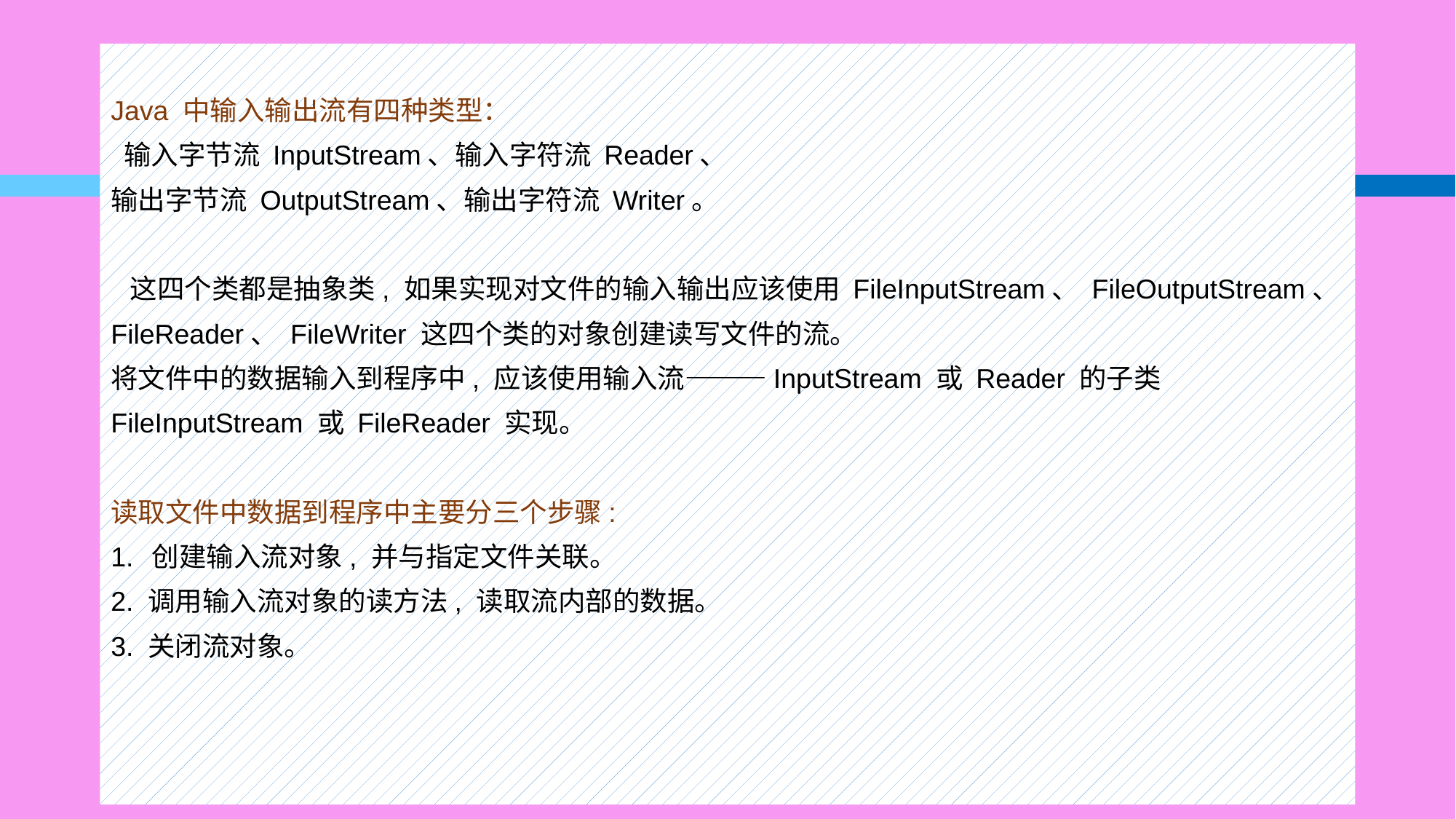

Java 中输入输出流有四种类型：
 输入字节流 InputStream、输入字符流 Reader、
输出字节流 OutputStream、输出字符流 Writer。

  这四个类都是抽象类, 如果实现对文件的输入输出应该使用 FileInputStream、 FileOutputStream、
FileReader、 FileWriter 这四个类的对象创建读写文件的流。
将文件中的数据输入到程序中, 应该使用输入流———InputStream 或 Reader 的子类
FileInputStream 或 FileReader 实现。

读取文件中数据到程序中主要分三个步骤:
创建输入流对象, 并与指定文件关联。
2. 调用输入流对象的读方法, 读取流内部的数据。
3. 关闭流对象。
#